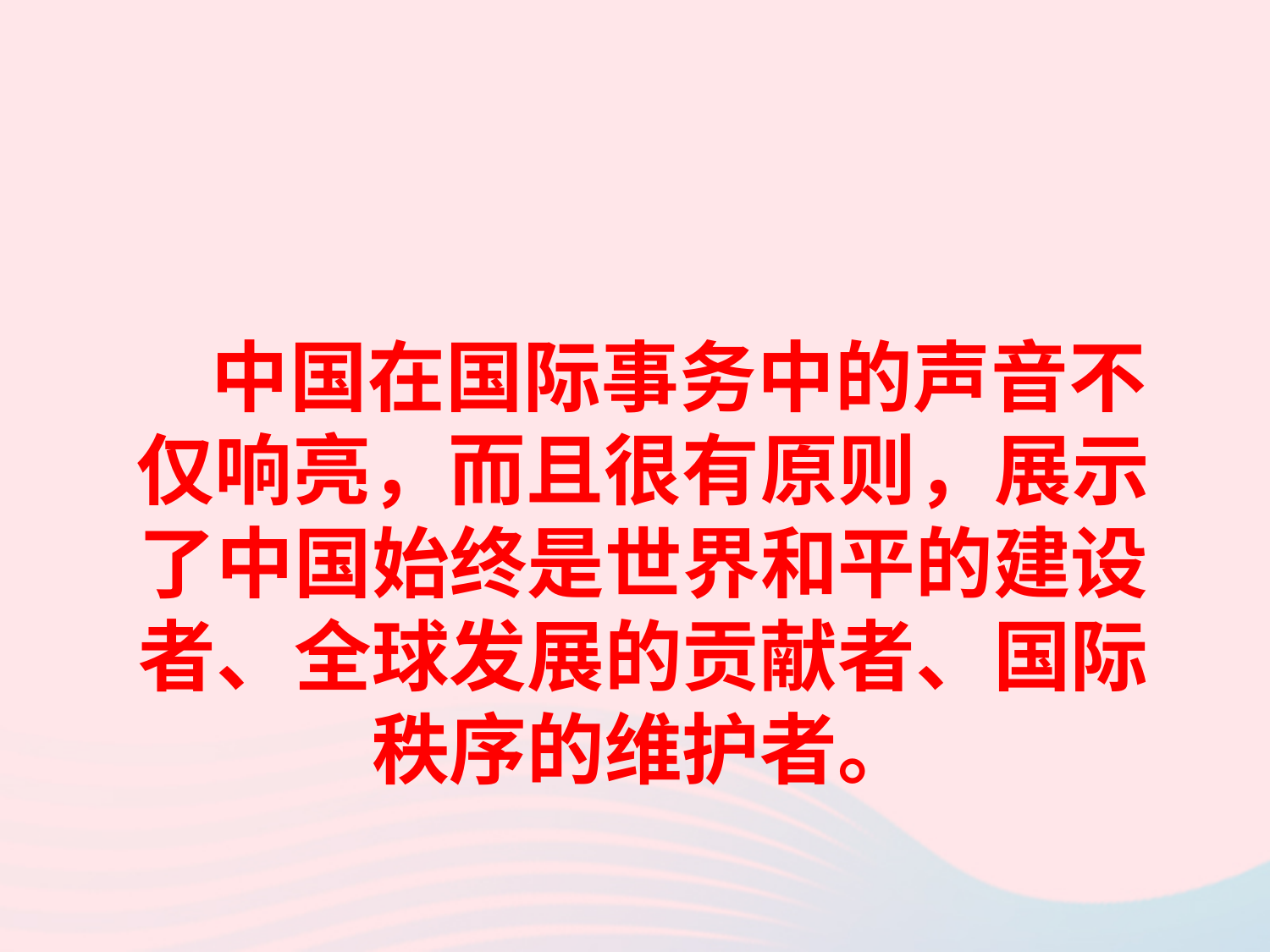

# 中国在国际事务中的声音不仅响亮，而且很有原则，展示了中国始终是世界和平的建设者、全球发展的贡献者、国际秩序的维护者。